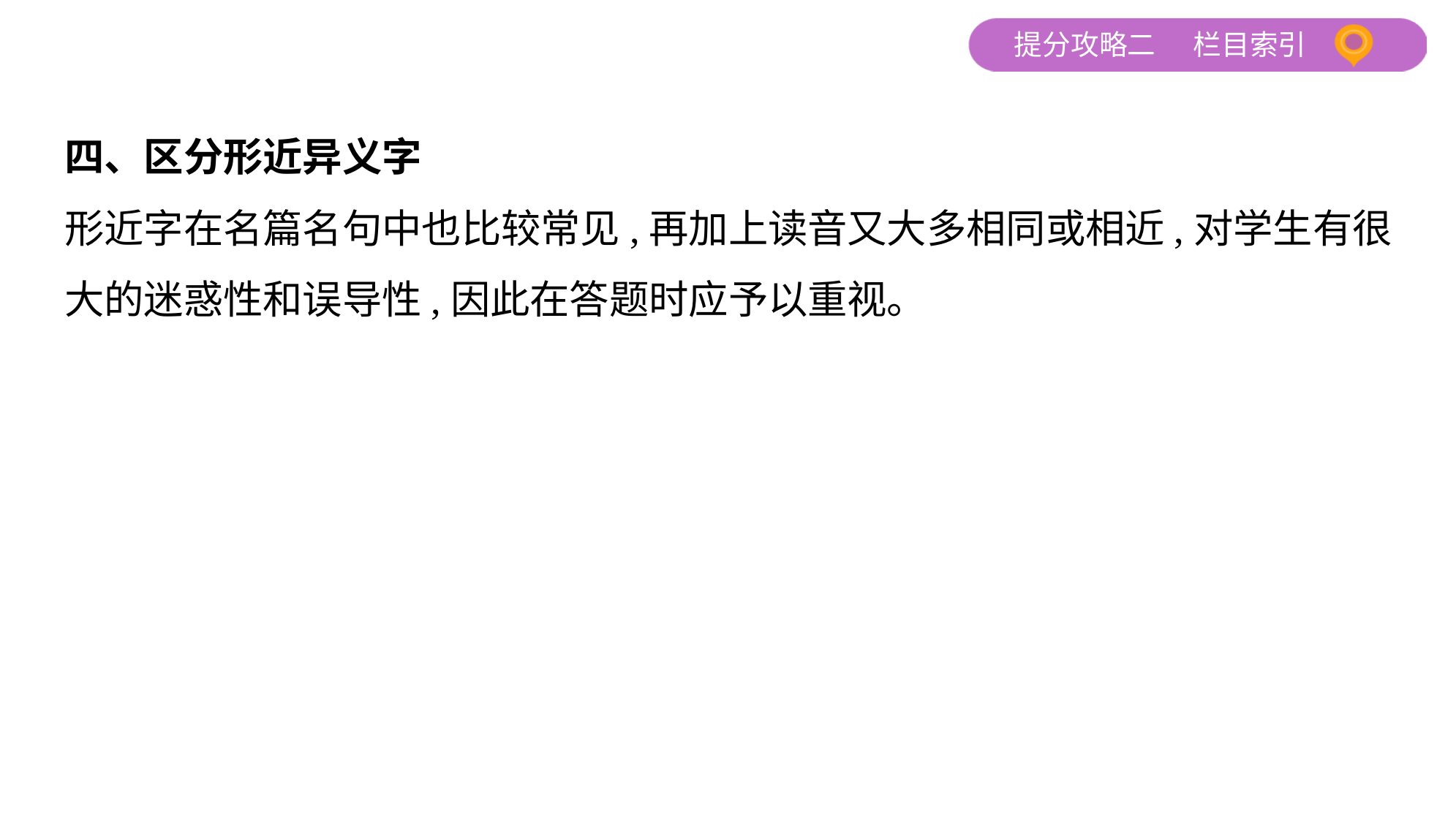

四、区分形近异义字
形近字在名篇名句中也比较常见,再加上读音又大多相同或相近,对学生有很
大的迷惑性和误导性,因此在答题时应予以重视。